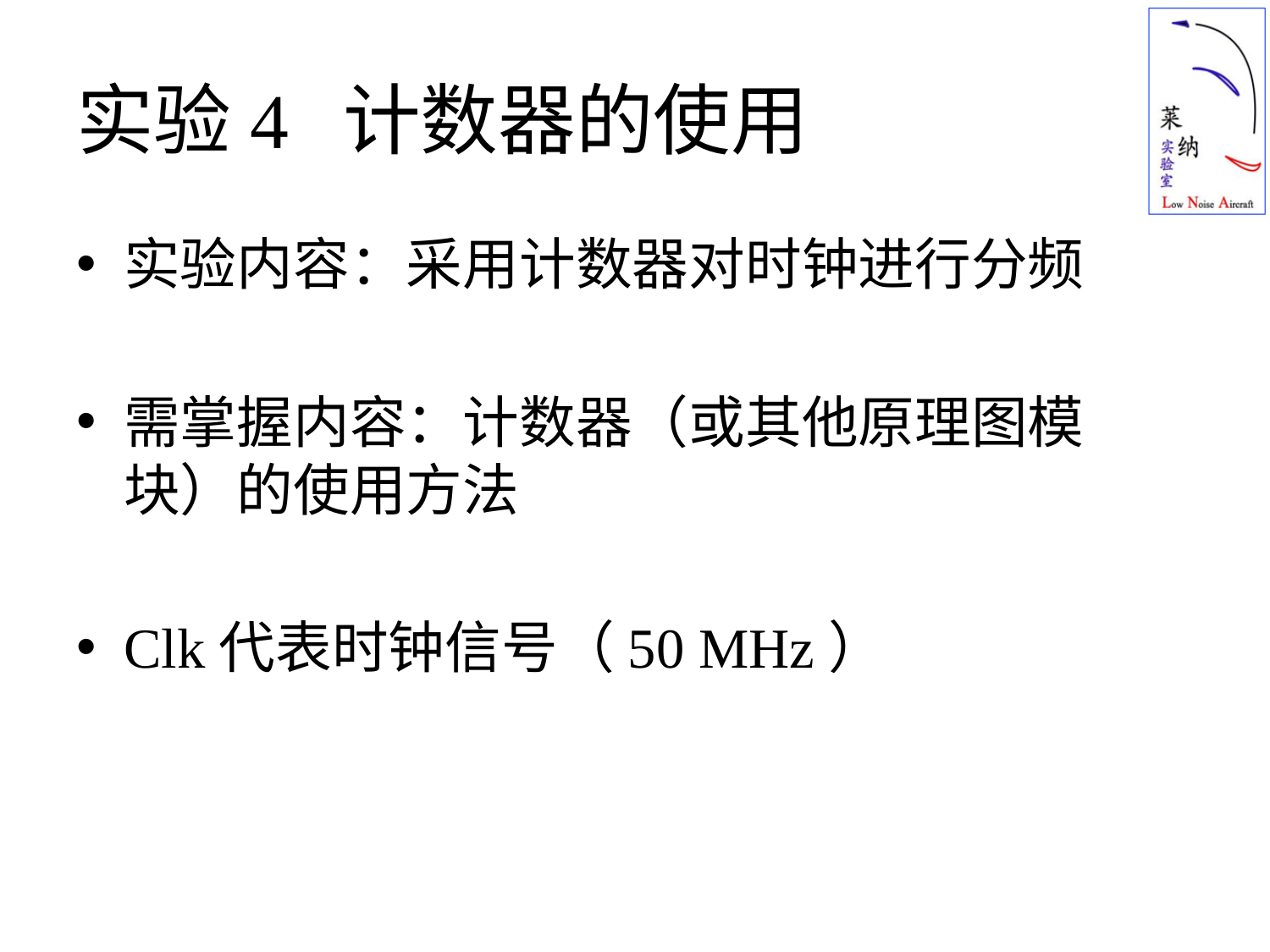

# 实验4  计数器的使用
实验内容：采用计数器对时钟进行分频

需掌握内容：计数器（或其他原理图模块）的使用方法

Clk代表时钟信号（50 MHz）